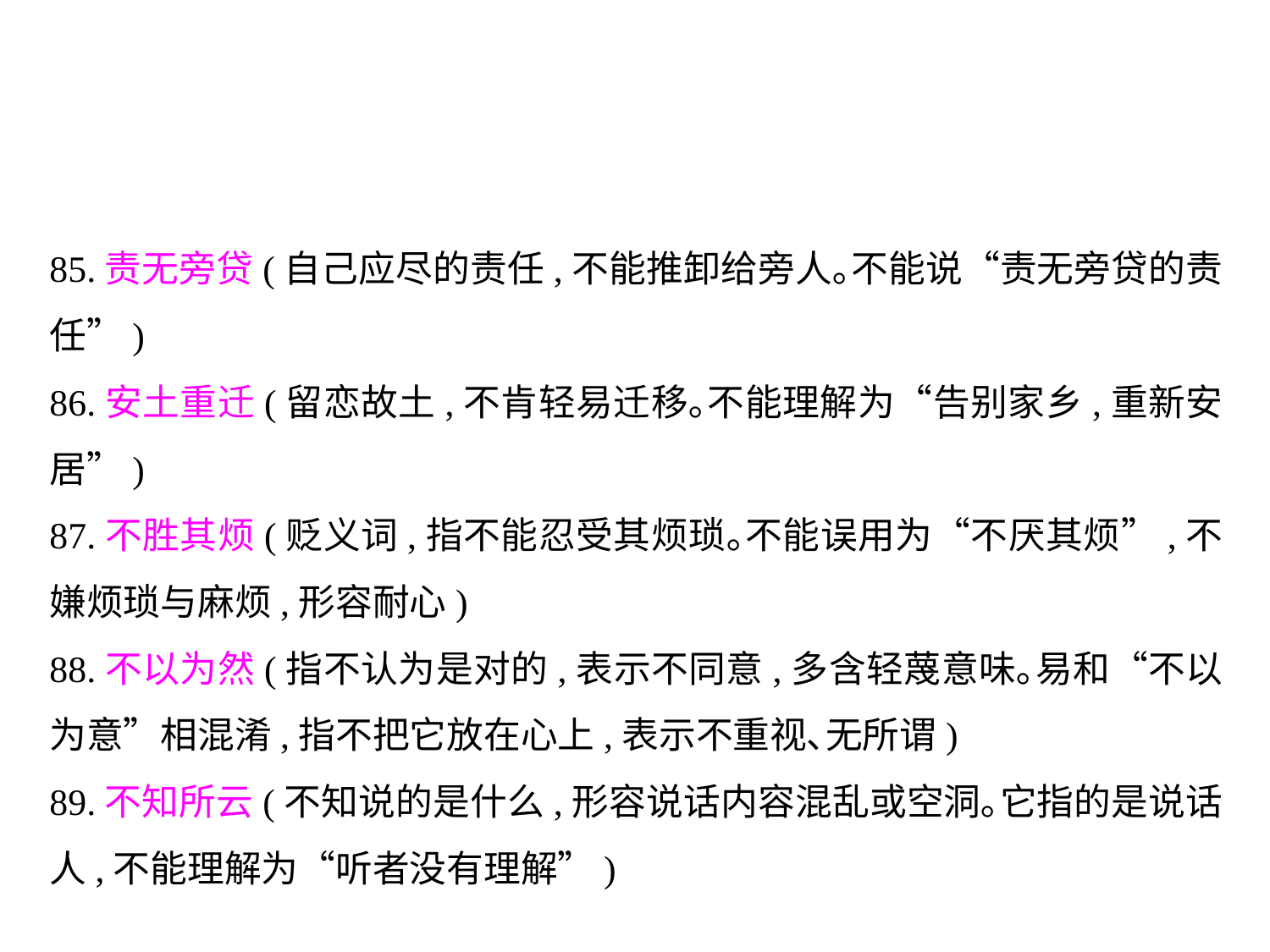

85.责无旁贷(自己应尽的责任,不能推卸给旁人｡不能说“责无旁贷的责任”)
86.安土重迁(留恋故土,不肯轻易迁移｡不能理解为“告别家乡,重新安居”)
87.不胜其烦(贬义词,指不能忍受其烦琐｡不能误用为“不厌其烦”,不嫌烦琐与麻烦,形容耐心)
88.不以为然(指不认为是对的,表示不同意,多含轻蔑意味｡易和“不以为意”相混淆,指不把它放在心上,表示不重视､无所谓)
89.不知所云(不知说的是什么,形容说话内容混乱或空洞｡它指的是说话人,不能理解为“听者没有理解”)